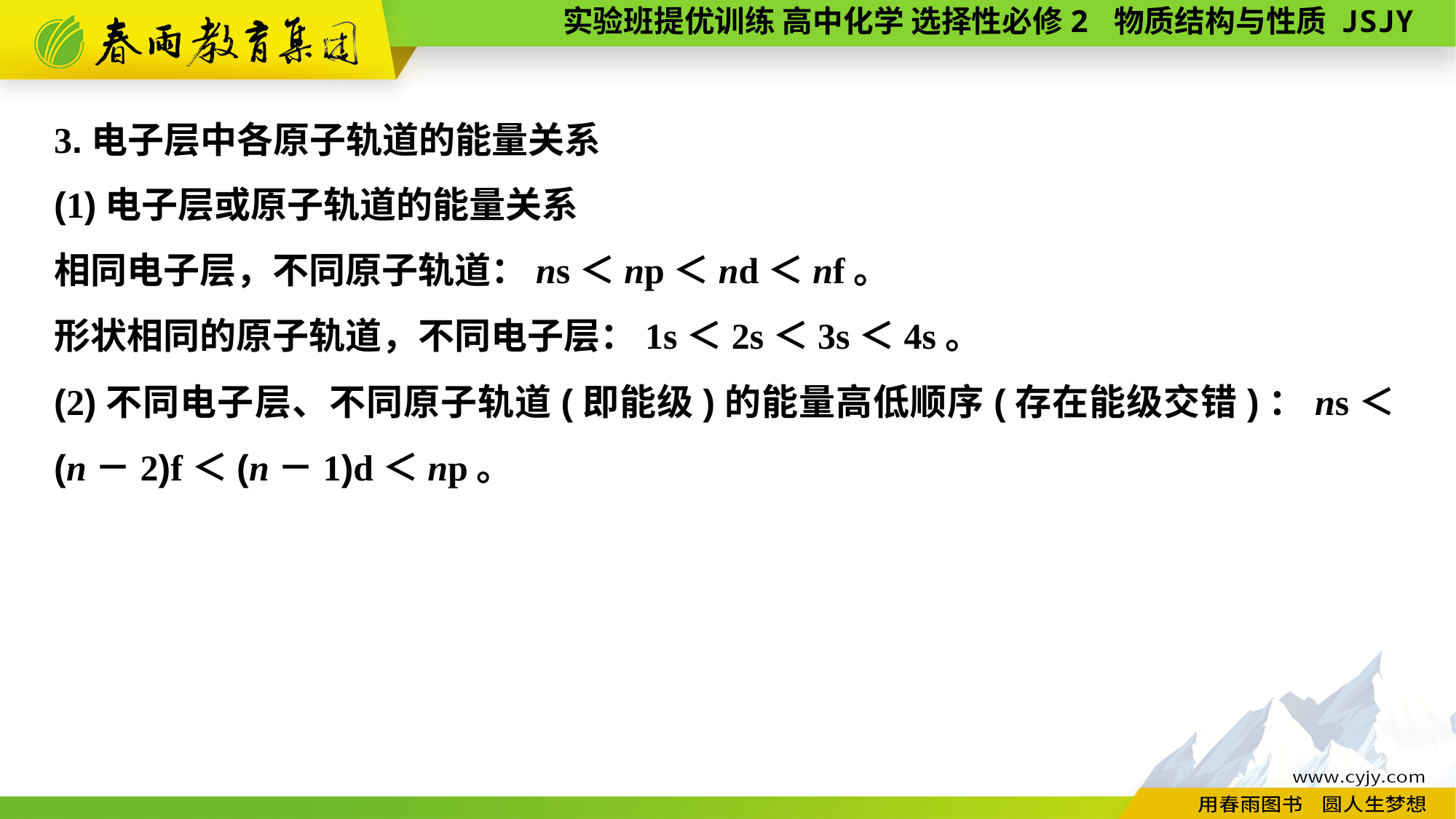

3.电子层中各原子轨道的能量关系
(1)电子层或原子轨道的能量关系
相同电子层，不同原子轨道：ns＜np＜nd＜nf。
形状相同的原子轨道，不同电子层：1s＜2s＜3s＜4s。
(2)不同电子层、不同原子轨道(即能级)的能量高低顺序(存在能级交错)：ns＜(n－2)f＜(n－1)d＜np。